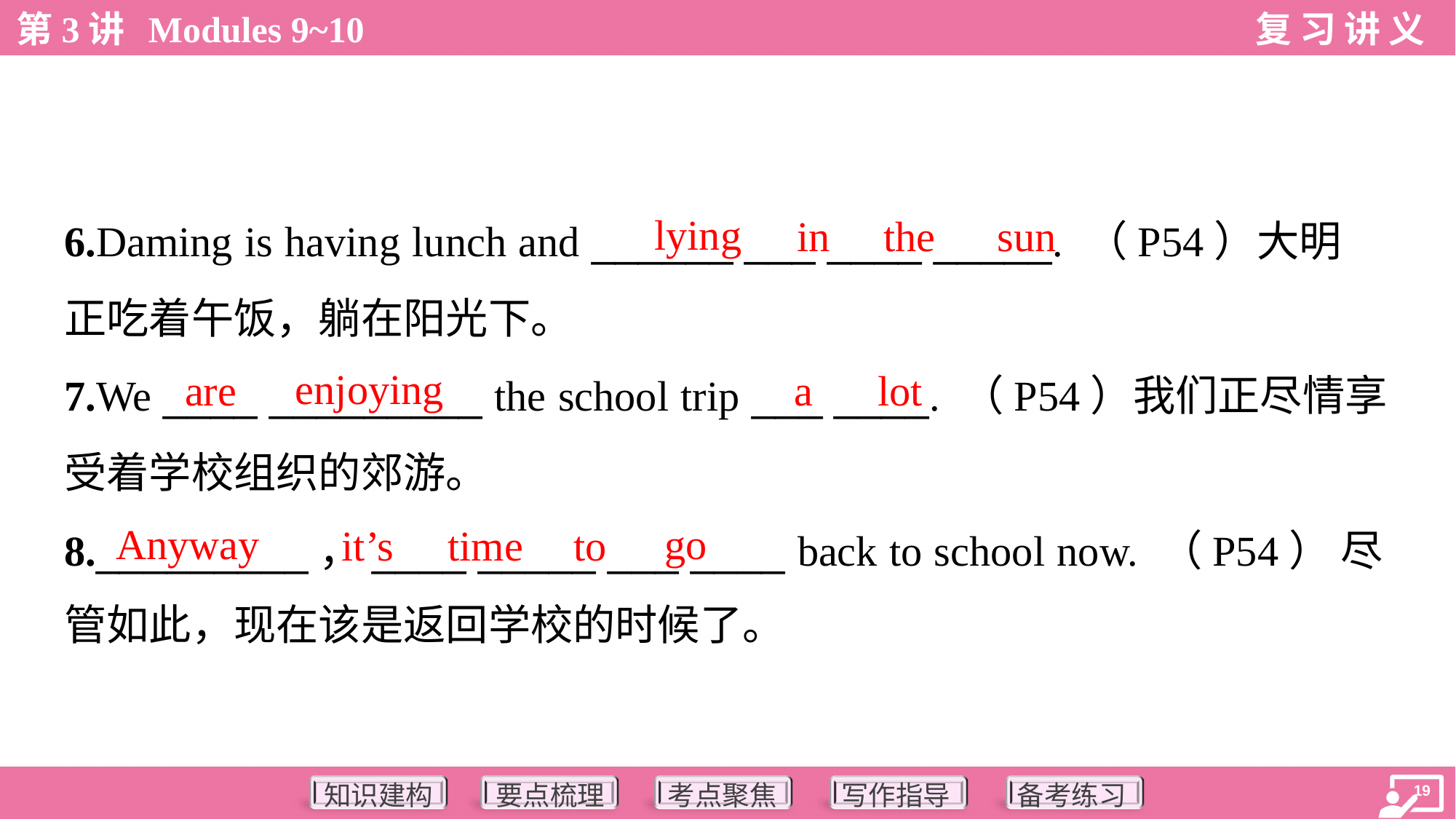

lying
in
the
sun
6.Daming is having lunch and ______ ___ ____ _____. （P54）大明
正吃着午饭，躺在阳光下。
7.We ____ _________ the school trip ___ ____. （P54）我们正尽情享
受着学校组织的郊游。
8._________，____ _____ ___ ____ back to school now. （P54） 尽
管如此，现在该是返回学校的时候了。
enjoying
are
a
lot
Anyway
go
it’s
time
to